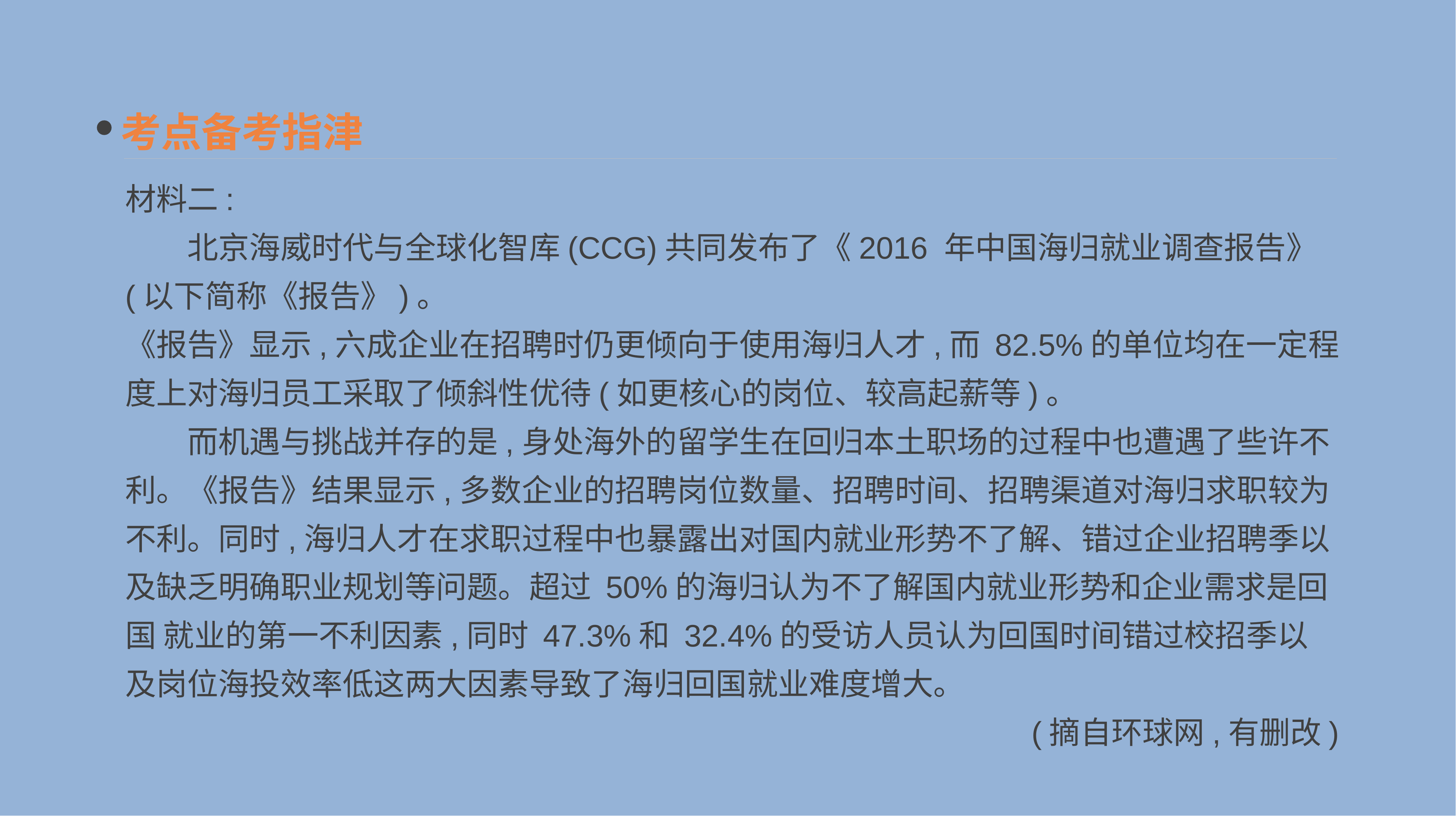

考点备考指津

材料二:
　　北京海威时代与全球化智库(CCG)共同发布了《2016 年中国海归就业调查报告》(以下简称《报告》)。
《报告》显示,六成企业在招聘时仍更倾向于使用海归人才,而 82.5%的单位均在一定程度上对海归员工采取了倾斜性优待(如更核心的岗位、较高起薪等)。
　　而机遇与挑战并存的是,身处海外的留学生在回归本土职场的过程中也遭遇了些许不利。《报告》结果显示,多数企业的招聘岗位数量、招聘时间、招聘渠道对海归求职较为不利。同时,海归人才在求职过程中也暴露出对国内就业形势不了解、错过企业招聘季以及缺乏明确职业规划等问题。超过 50%的海归认为不了解国内就业形势和企业需求是回国 就业的第一不利因素,同时 47.3%和 32.4%的受访人员认为回国时间错过校招季以及岗位海投效率低这两大因素导致了海归回国就业难度增大。
(摘自环球网,有删改)